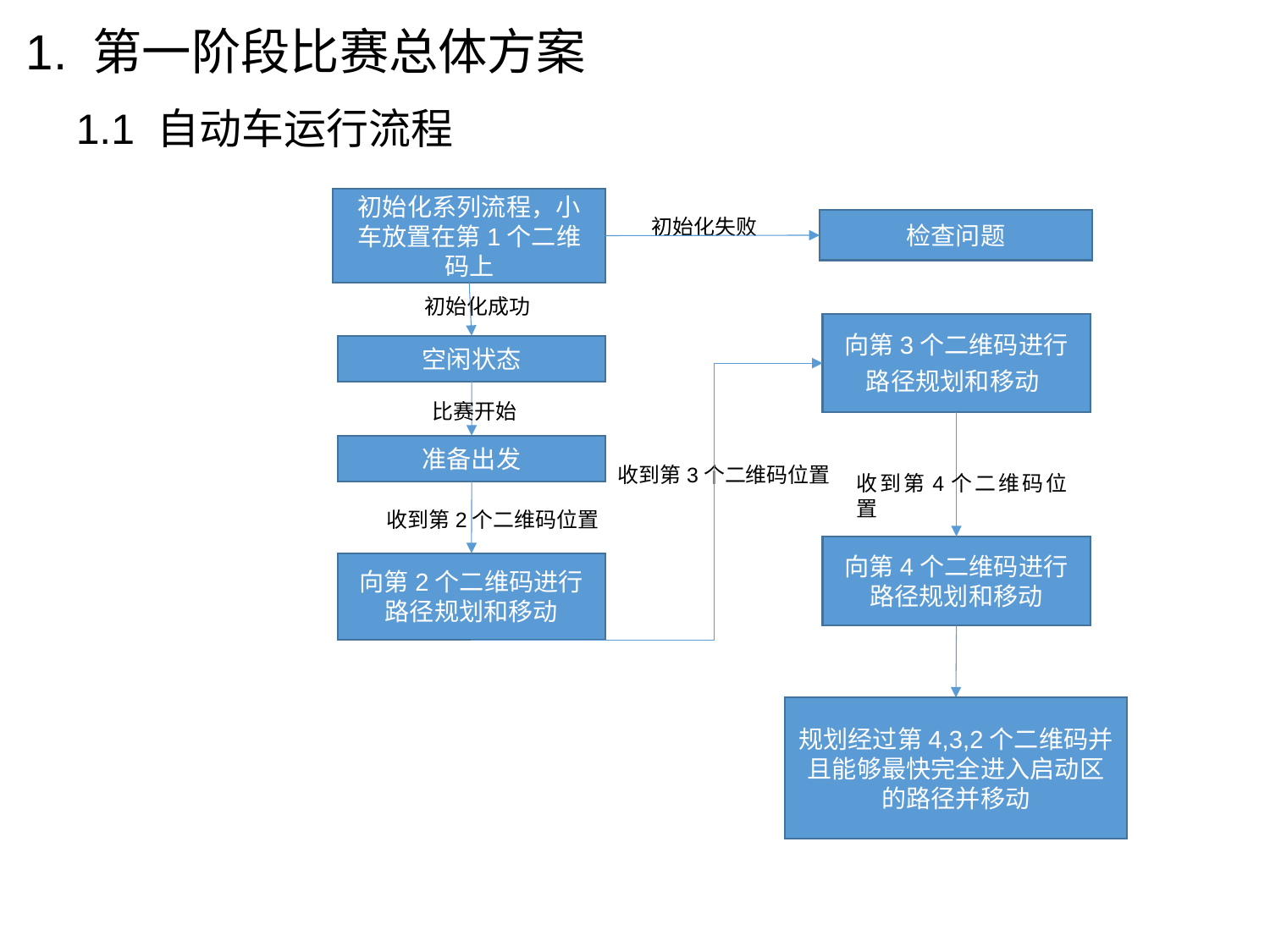

1. 第一阶段比赛总体方案
1.1 自动车运行流程

初始化系列流程，小车放置在第1个二维码上
初始化失败
检查问题
初始化成功
向第3个二维码进行路径规划和移动
空闲状态
比赛开始
准备出发
收到第3个二维码位置
收到第4个二维码位置
收到第2个二维码位置
向第4个二维码进行路径规划和移动
向第2个二维码进行路径规划和移动
规划经过第4,3,2个二维码并且能够最快完全进入启动区的路径并移动